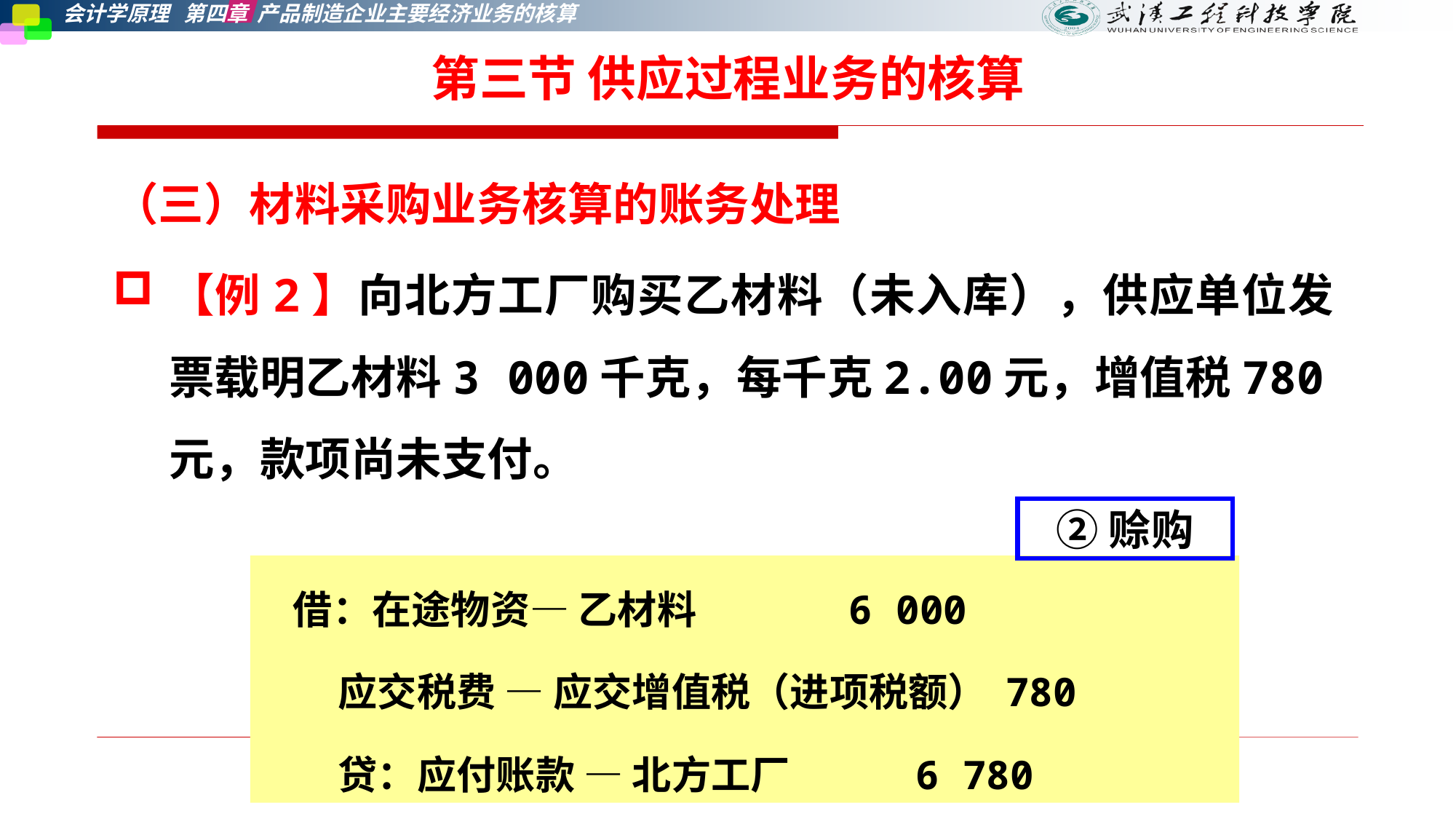

第三节 供应过程业务的核算
（三）材料采购业务核算的账务处理
【例2】向北方工厂购买乙材料（未入库），供应单位发票载明乙材料3 000千克，每千克2.00元，增值税780元，款项尚未支付。
②赊购
借：在途物资— 乙材料                6 000
    应交税费 — 应交增值税（进项税额） 780
    贷：应付账款 — 北方工厂             6 780